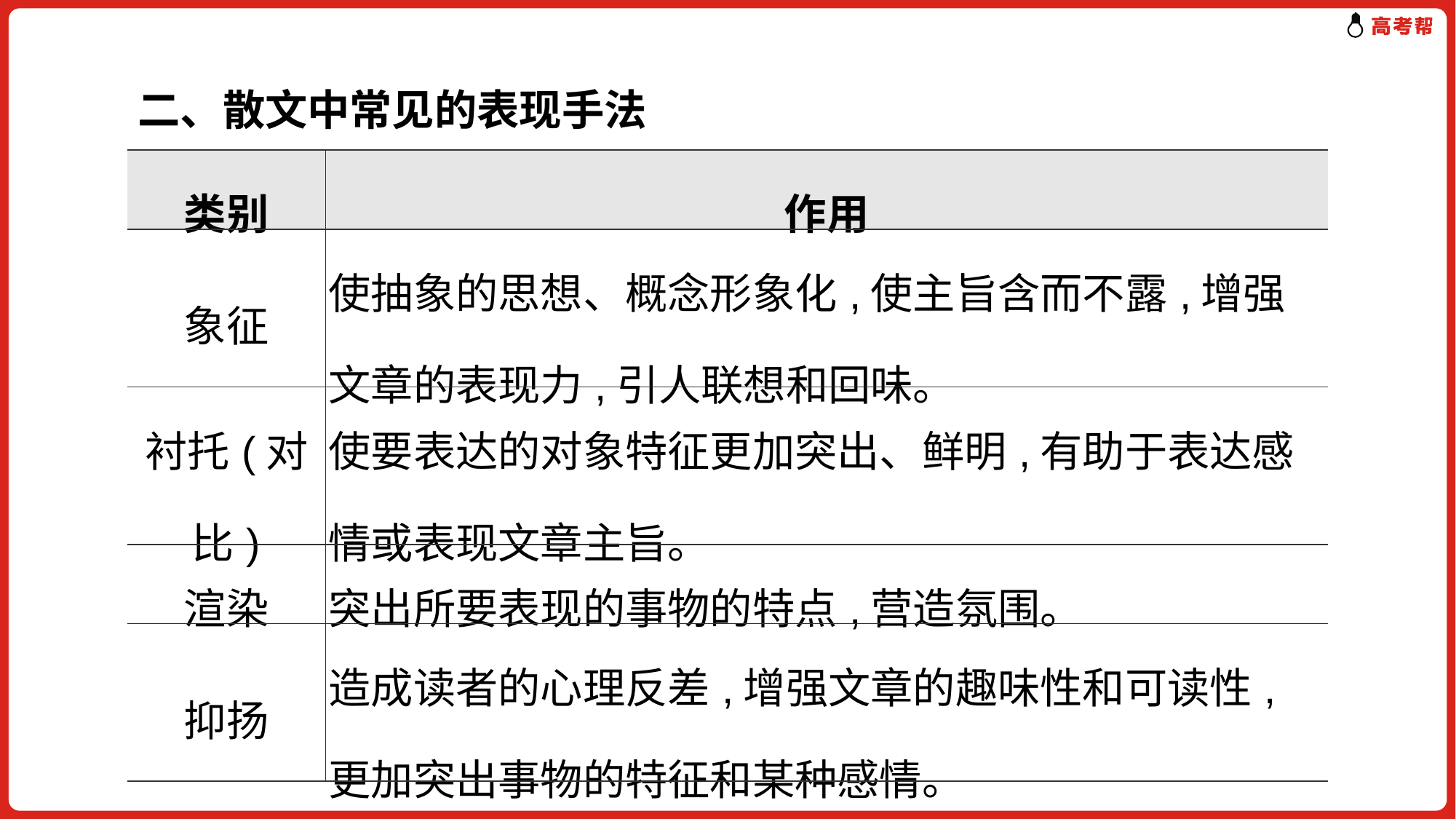

二、散文中常见的表现手法
| 类别 | 作用 |
| --- | --- |
| 象征 | 使抽象的思想、概念形象化,使主旨含而不露,增强文章的表现力,引人联想和回味。 |
| 衬托(对比) | 使要表达的对象特征更加突出、鲜明,有助于表达感情或表现文章主旨。 |
| 渲染 | 突出所要表现的事物的特点,营造氛围。 |
| 抑扬 | 造成读者的心理反差,增强文章的趣味性和可读性,更加突出事物的特征和某种感情。 |